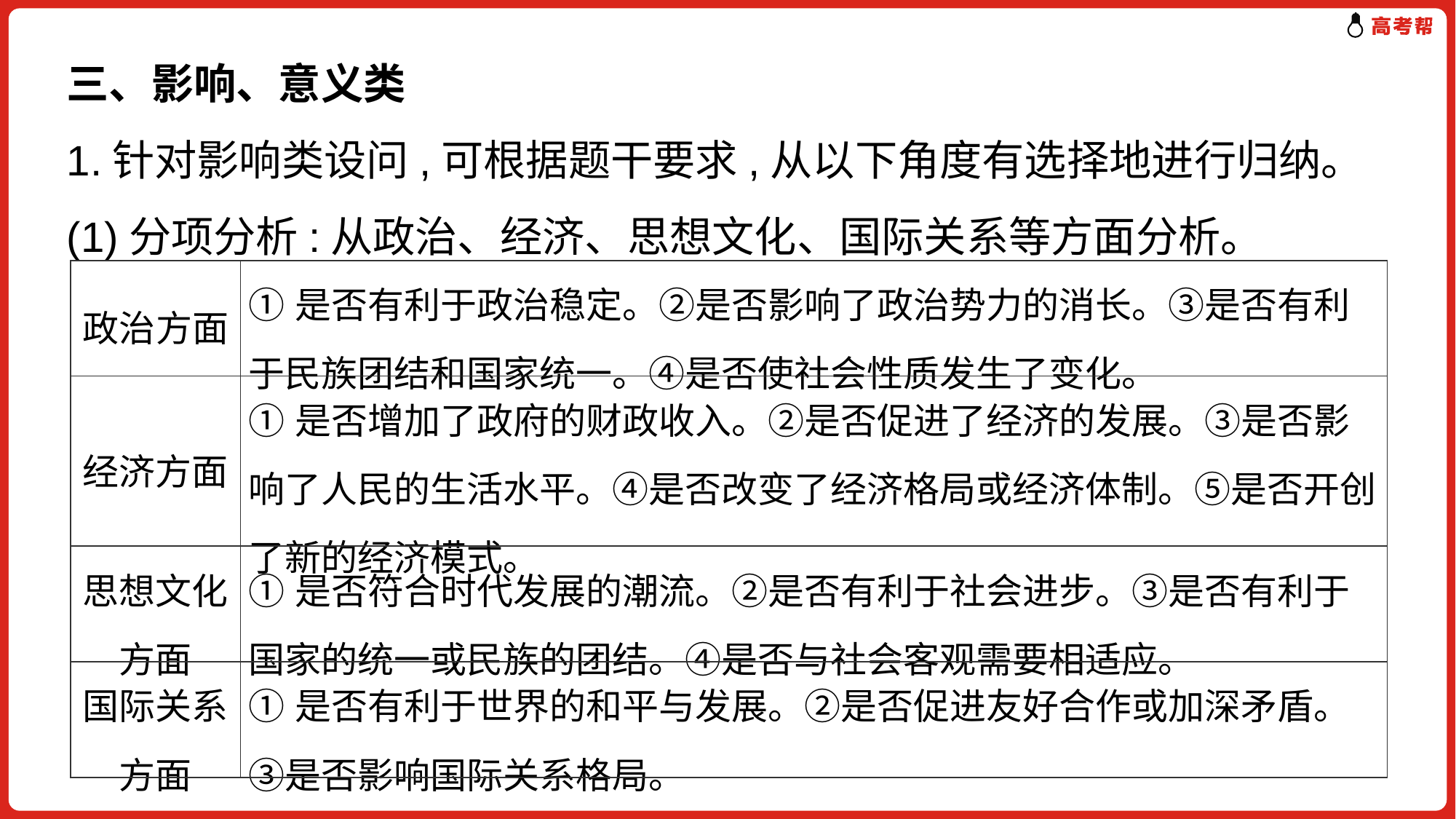

三、影响、意义类
1.针对影响类设问,可根据题干要求,从以下角度有选择地进行归纳。
(1)分项分析:从政治、经济、思想文化、国际关系等方面分析。
| 政治方面 | ①是否有利于政治稳定。②是否影响了政治势力的消长。③是否有利于民族团结和国家统一。④是否使社会性质发生了变化。 |
| --- | --- |
| 经济方面 | ①是否增加了政府的财政收入。②是否促进了经济的发展。③是否影响了人民的生活水平。④是否改变了经济格局或经济体制。⑤是否开创了新的经济模式。 |
| 思想文化方面 | ①是否符合时代发展的潮流。②是否有利于社会进步。③是否有利于国家的统一或民族的团结。④是否与社会客观需要相适应。 |
| 国际关系方面 | ①是否有利于世界的和平与发展。②是否促进友好合作或加深矛盾。③是否影响国际关系格局。 |